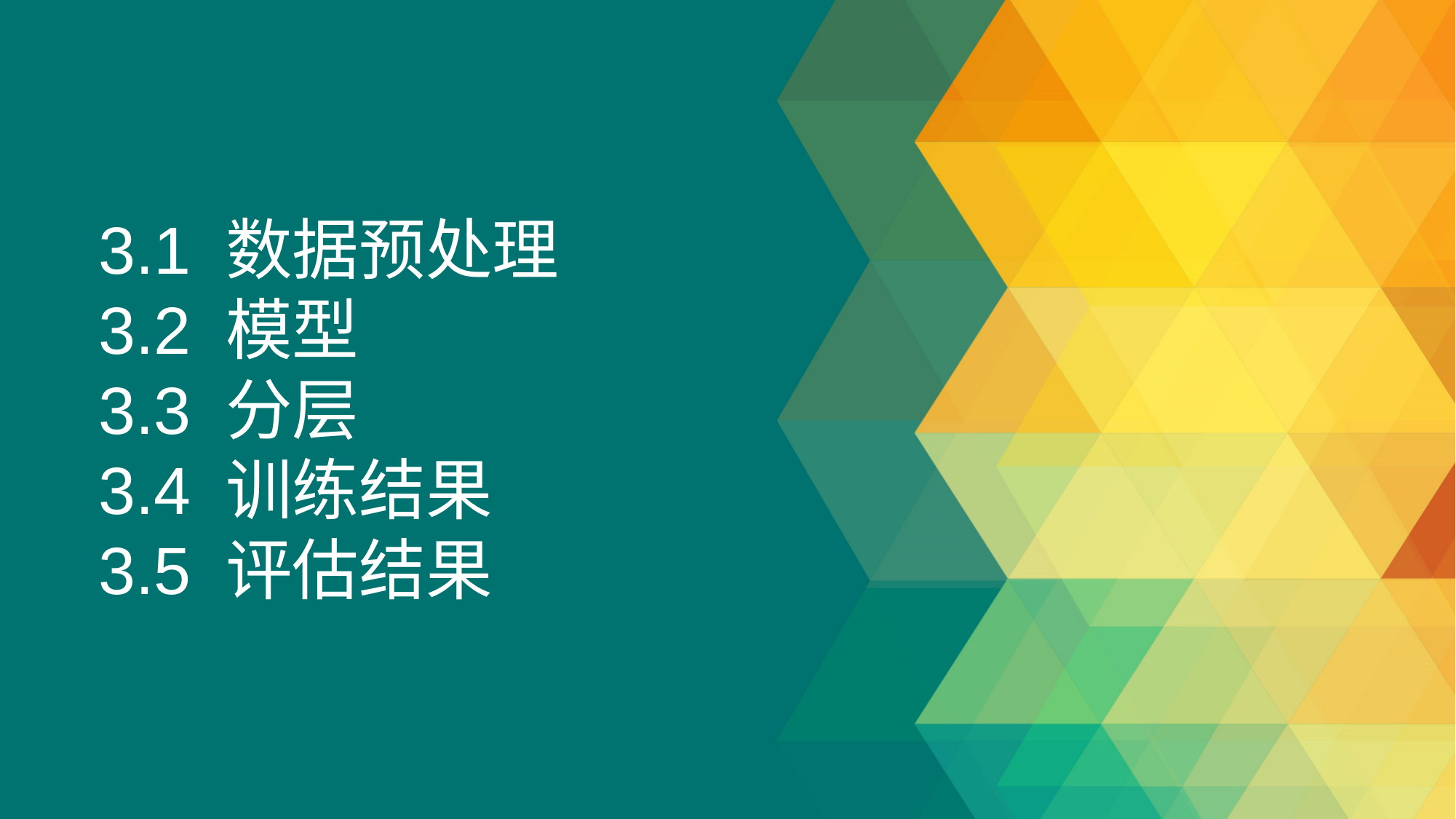

3.1 数据预处理
3.2 模型
3.3 分层
3.4 训练结果
3.5 评估结果